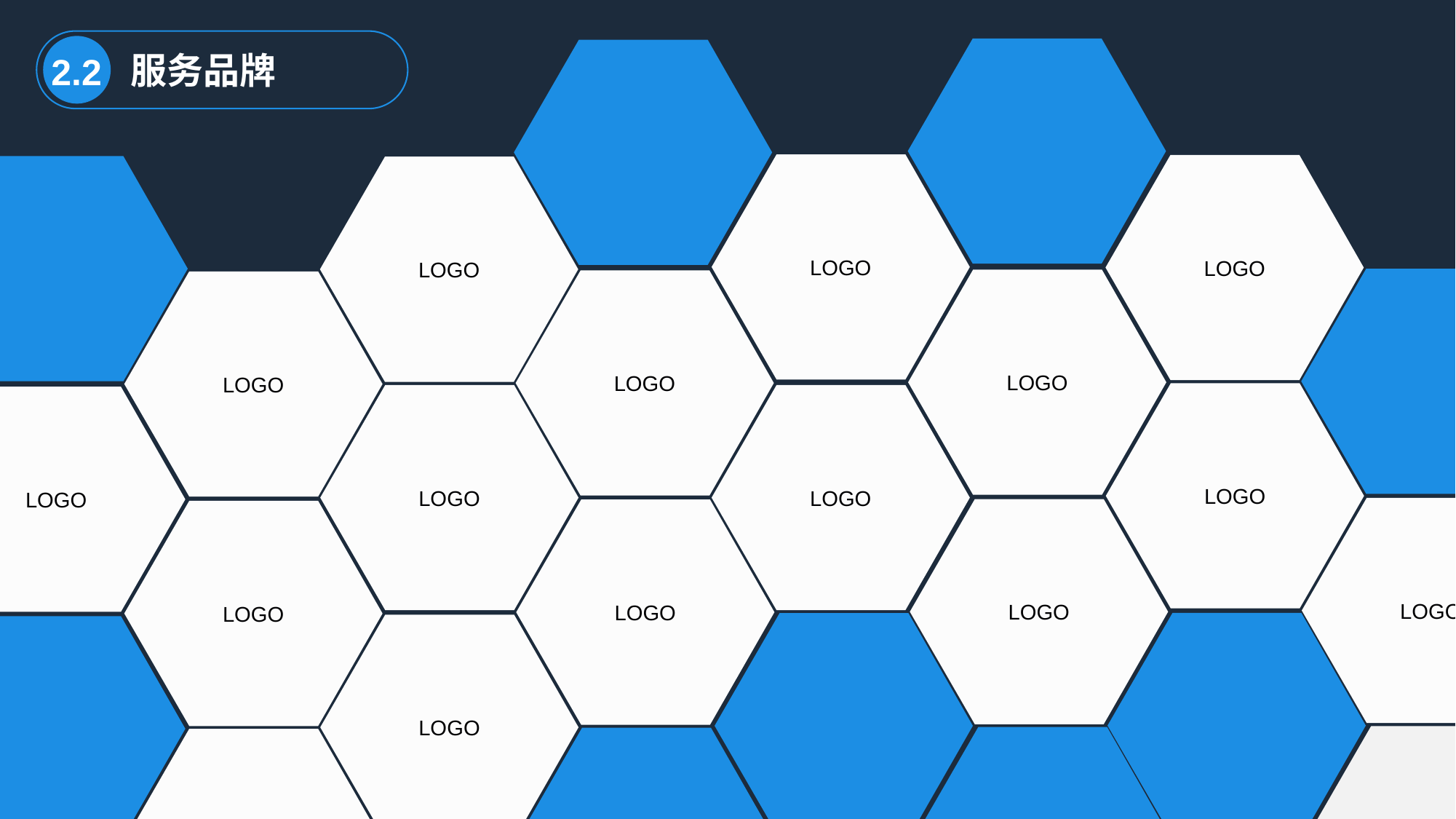

服务品牌
2.2
LOGO
LOGO

LOGO

LOGO
LOGO
LOGO
LOGO
LOGO
LOGO
LOGO
LOGO
LOGO
LOGO
LOGO

LOGO

LOGO